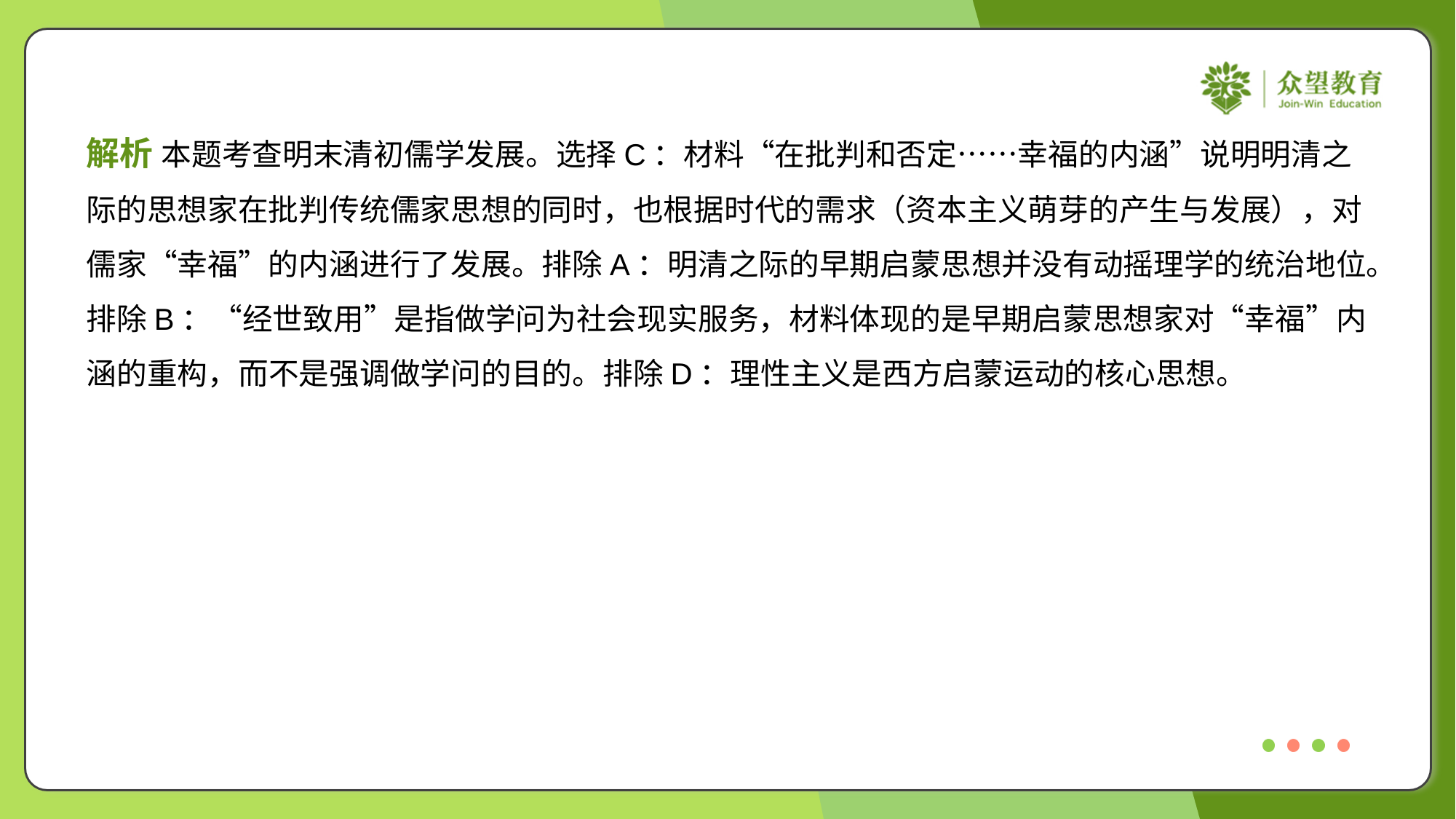

解析 本题考查明末清初儒学发展。选择C：材料“在批判和否定……幸福的内涵”说明明清之
际的思想家在批判传统儒家思想的同时，也根据时代的需求（资本主义萌芽的产生与发展），对
儒家“幸福”的内涵进行了发展。排除A：明清之际的早期启蒙思想并没有动摇理学的统治地位。
排除B：“经世致用”是指做学问为社会现实服务，材料体现的是早期启蒙思想家对“幸福”内
涵的重构，而不是强调做学问的目的。排除D：理性主义是西方启蒙运动的核心思想。